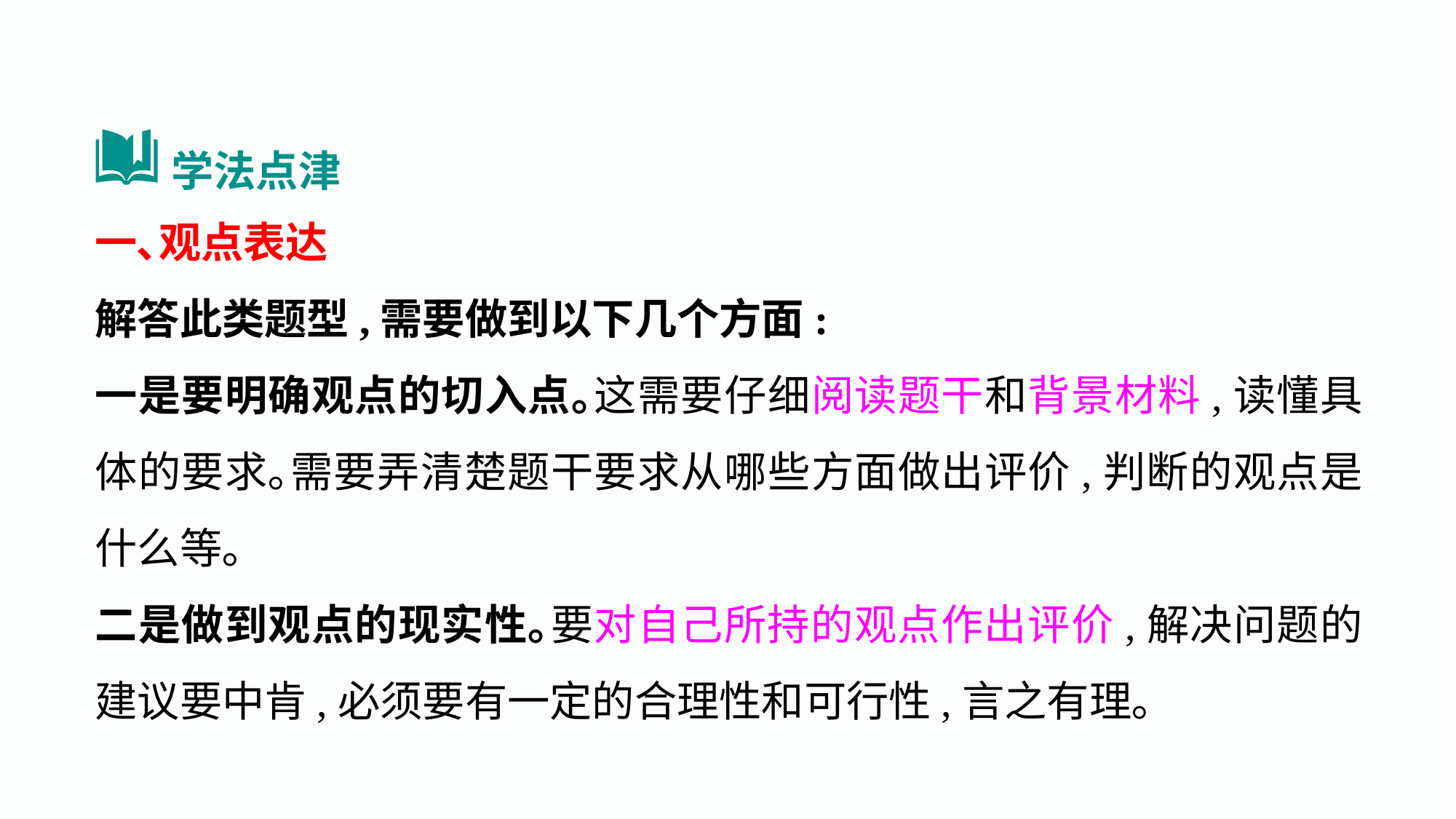

学法点津

一､观点表达
解答此类题型,需要做到以下几个方面:
一是要明确观点的切入点｡这需要仔细阅读题干和背景材料,读懂具体的要求｡需要弄清楚题干要求从哪些方面做出评价,判断的观点是什么等｡
二是做到观点的现实性｡要对自己所持的观点作出评价,解决问题的建议要中肯,必须要有一定的合理性和可行性,言之有理｡